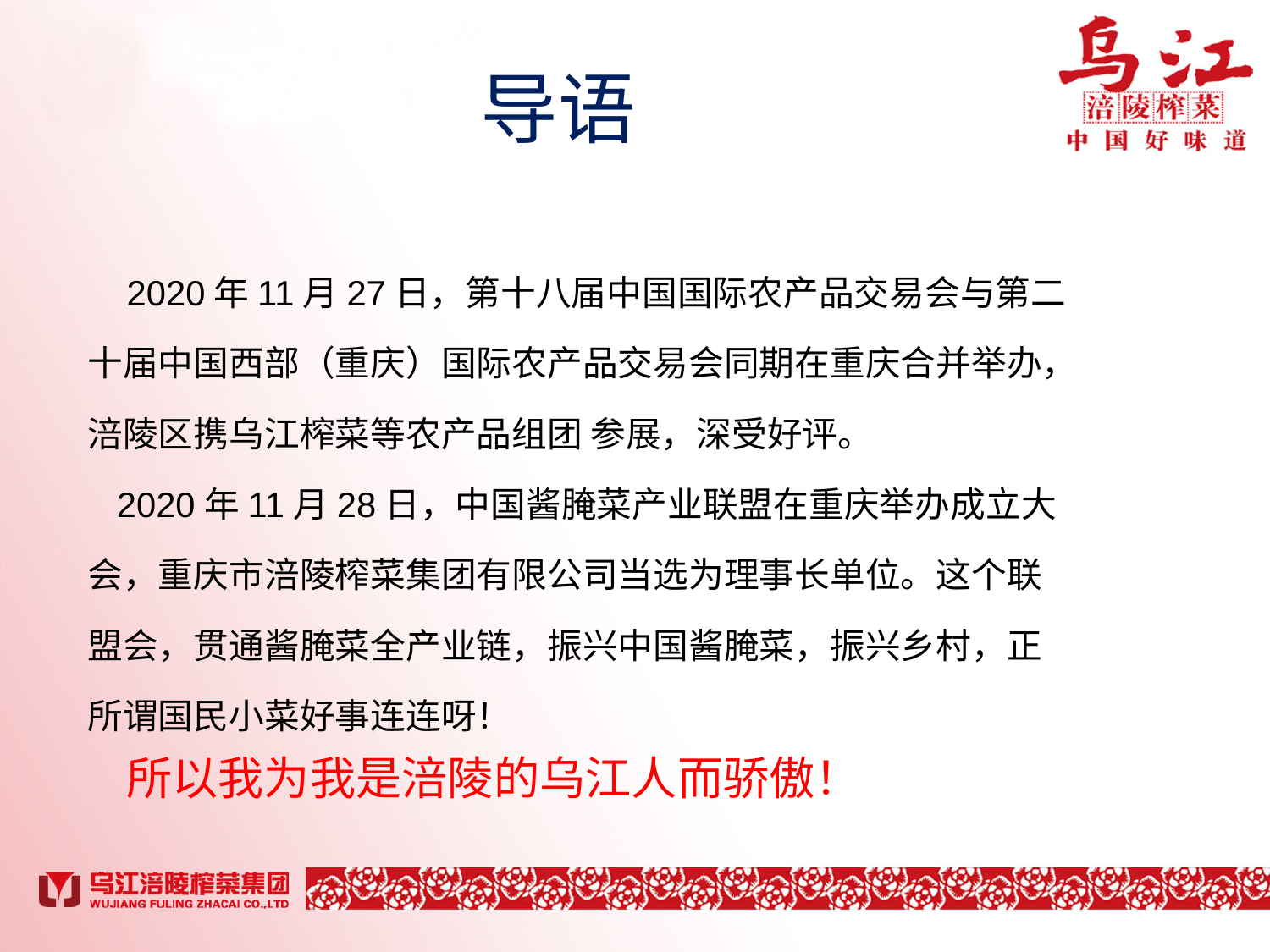

导语
    2020年11月27日，第十八届中国国际农产品交易会与第二十届中国西部（重庆）国际农产品交易会同期在重庆合并举办，涪陵区携乌江榨菜等农产品组团 参展，深受好评。
   2020年11月28日，中国酱腌菜产业联盟在重庆举办成立大会，重庆市涪陵榨菜集团有限公司当选为理事长单位。这个联盟会，贯通酱腌菜全产业链，振兴中国酱腌菜，振兴乡村，正所谓国民小菜好事连连呀！
  所以我为我是涪陵的乌江人而骄傲！